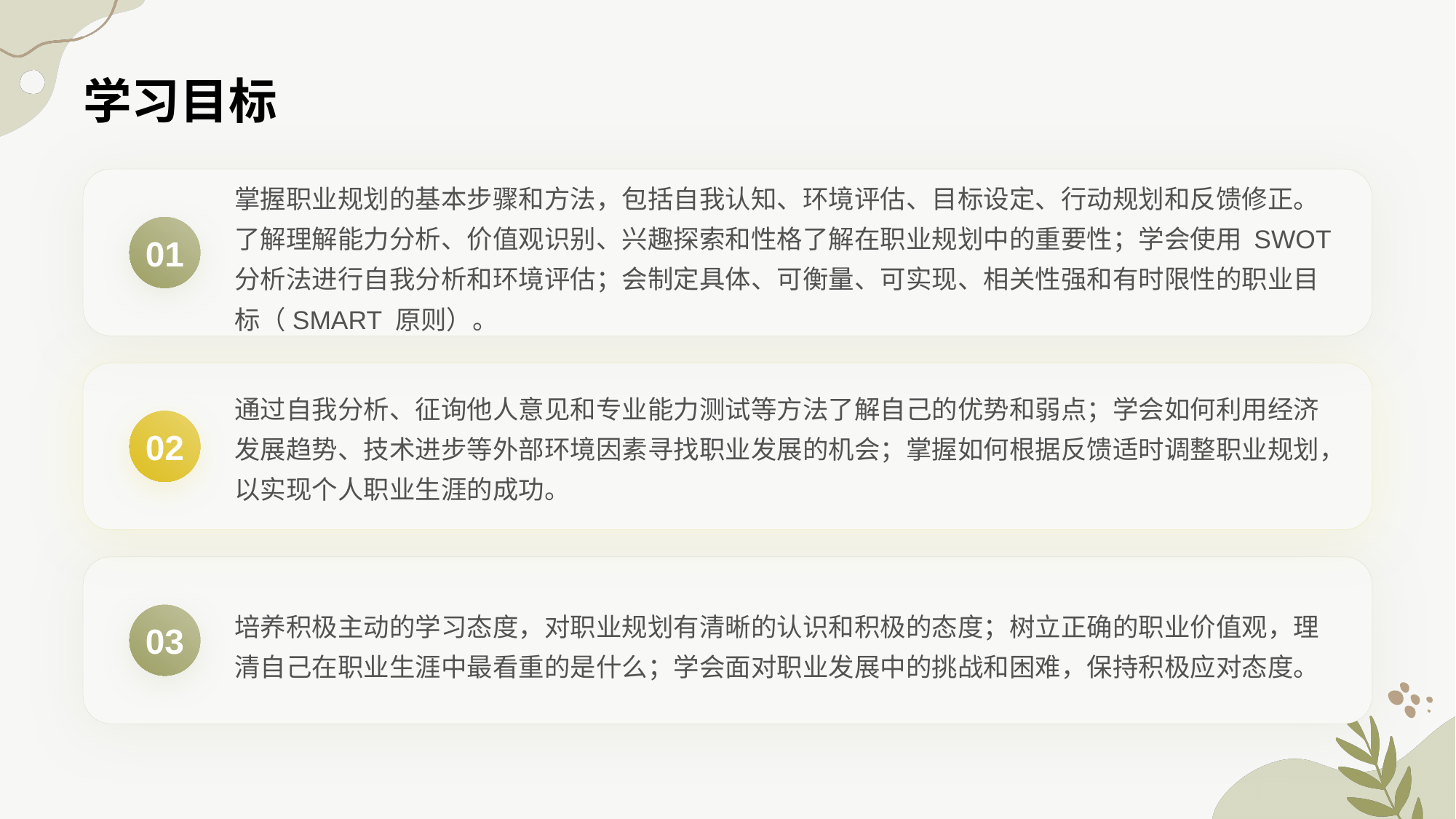

学习目标

掌握职业规划的基本步骤和方法，包括自我认知、环境评估、目标设定、行动规划和反馈修正。了解理解能力分析、价值观识别、兴趣探索和性格了解在职业规划中的重要性；学会使用 SWOT 分析法进行自我分析和环境评估；会制定具体、可衡量、可实现、相关性强和有时限性的职业目标（SMART 原则）。
01
通过自我分析、征询他人意见和专业能力测试等方法了解自己的优势和弱点；学会如何利用经济发展趋势、技术进步等外部环境因素寻找职业发展的机会；掌握如何根据反馈适时调整职业规划，以实现个人职业生涯的成功。

02
培养积极主动的学习态度，对职业规划有清晰的认识和积极的态度；树立正确的职业价值观，理清自己在职业生涯中最看重的是什么；学会面对职业发展中的挑战和困难，保持积极应对态度。

03